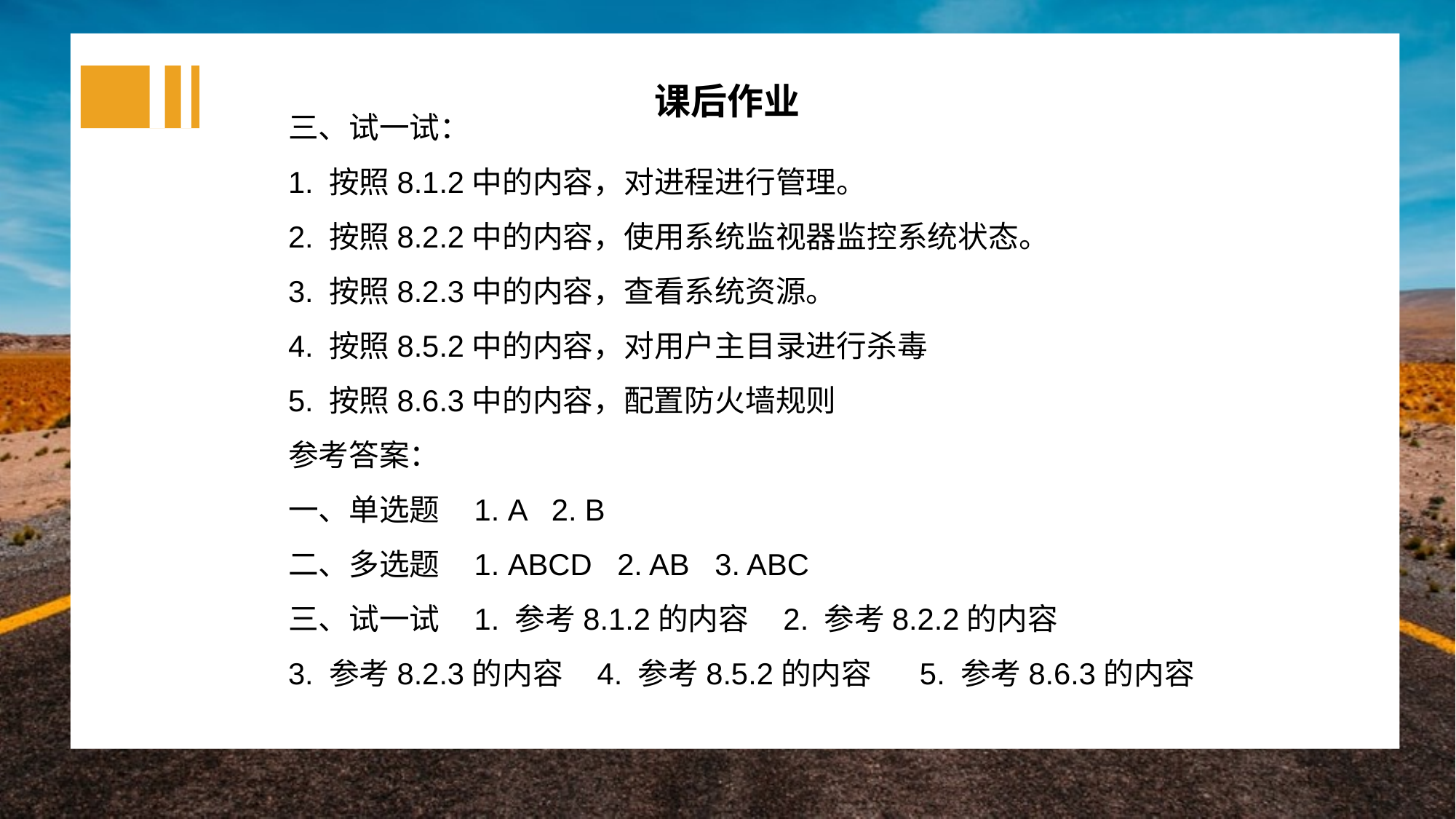

课后作业
三、试一试：
1. 按照8.1.2中的内容，对进程进行管理。
2. 按照8.2.2中的内容，使用系统监视器监控系统状态。
3. 按照8.2.3中的内容，查看系统资源。
4. 按照8.5.2中的内容，对用户主目录进行杀毒
5. 按照8.6.3中的内容，配置防火墙规则
参考答案：
一、单选题    1. A   2. B
二、多选题    1. ABCD   2. AB   3. ABC
三、试一试    1. 参考8.1.2的内容    2. 参考8.2.2的内容
3. 参考8.2.3的内容    4. 参考8.5.2的内容      5. 参考8.6.3的内容